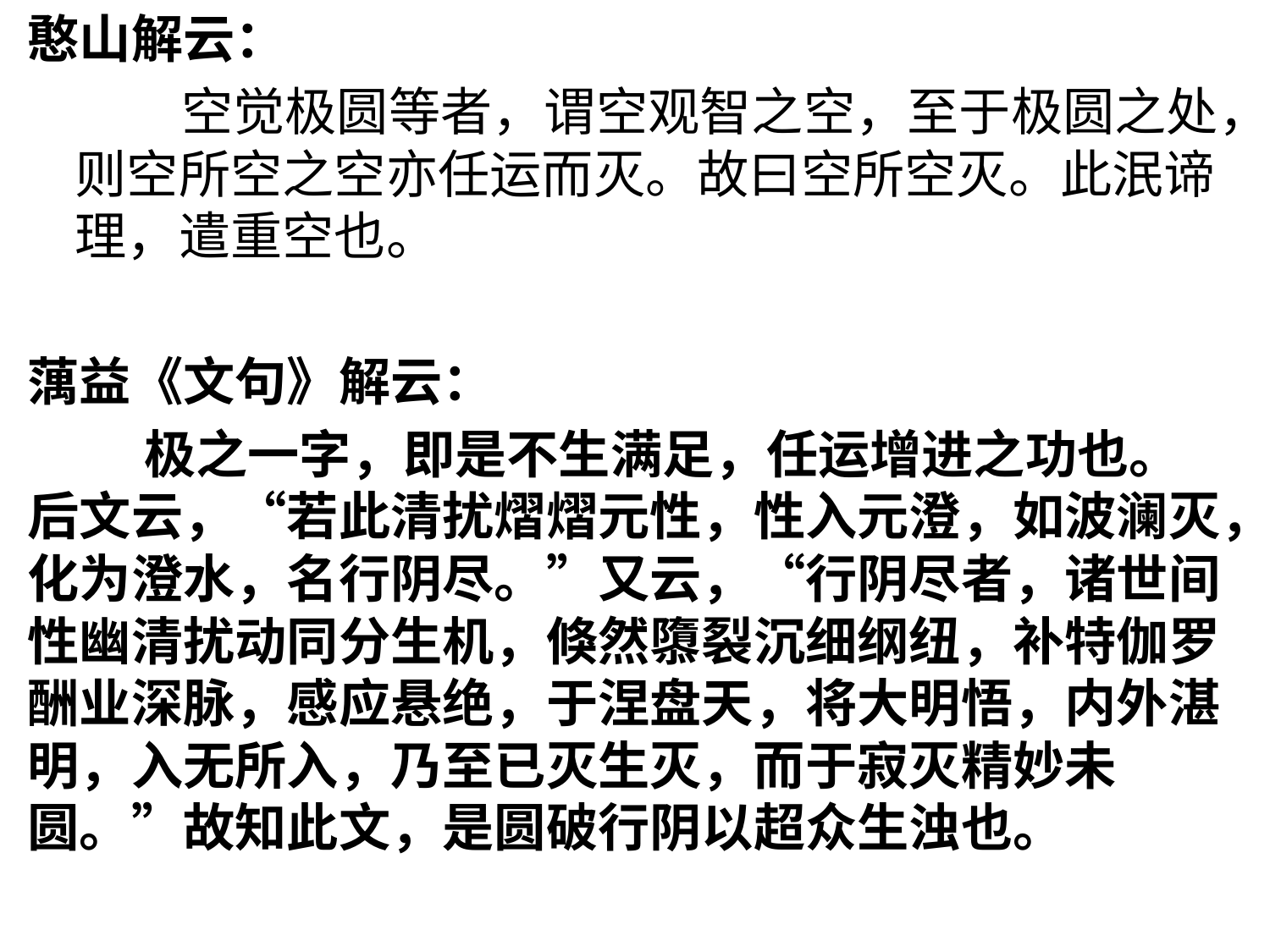

憨山解云：
            空觉极圆等者，谓空观智之空，至于极圆之处，则空所空之空亦任运而灭。故曰空所空灭。此泯谛理，遣重空也。

蕅益《文句》解云：
         极之一字，即是不生满足，任运增进之功也。后文云，“若此清扰熠熠元性，性入元澄，如波澜灭，化为澄水，名行阴尽。”又云，“行阴尽者，诸世间性幽清扰动同分生机，倏然隳裂沉细纲纽，补特伽罗酬业深脉，感应悬绝，于涅盘天，将大明悟，内外湛明，入无所入，乃至已灭生灭，而于寂灭精妙未圆。”故知此文，是圆破行阴以超众生浊也。